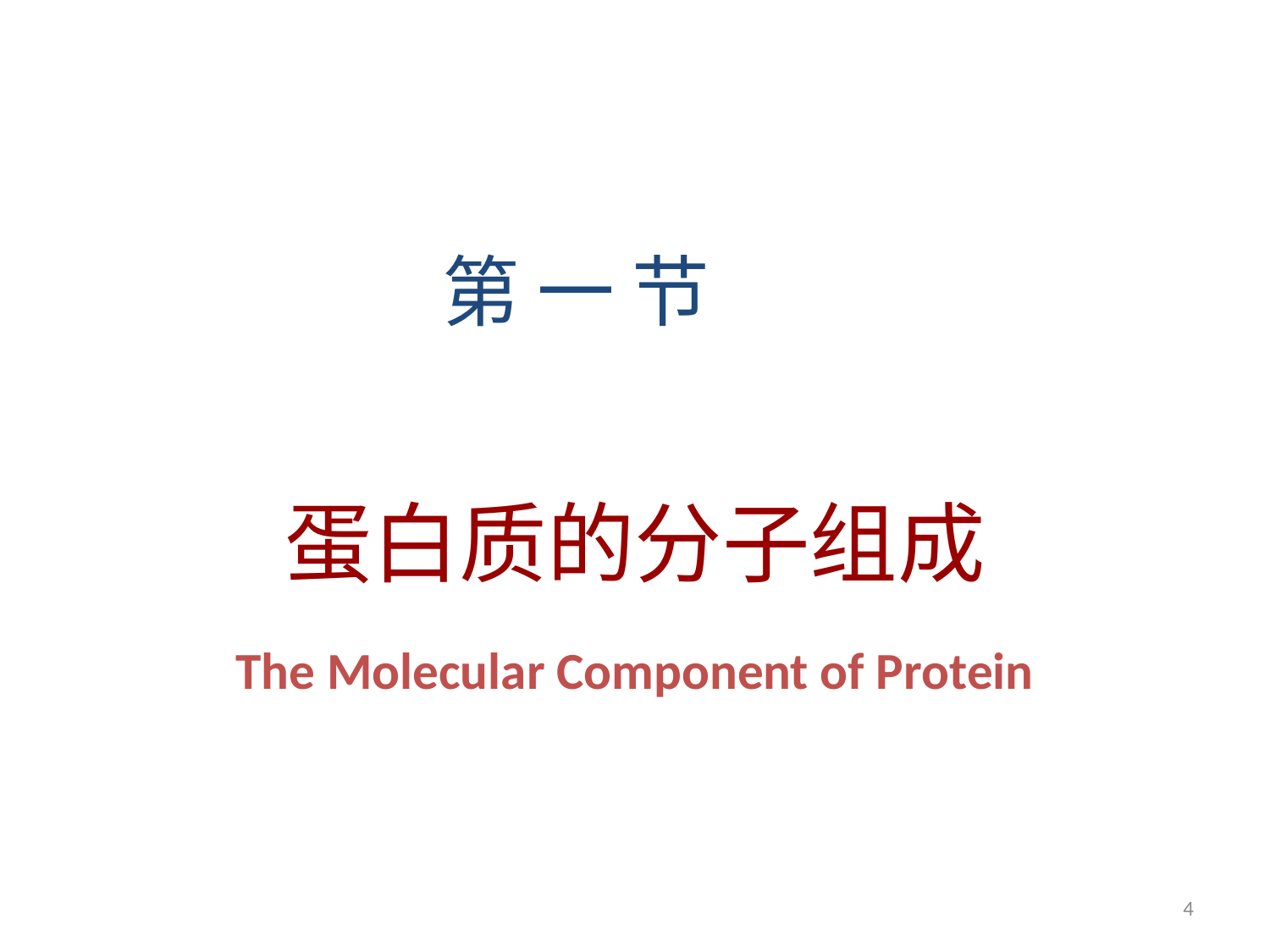

第 一 节
# 蛋白质的分子组成 The Molecular Component of Protein
4